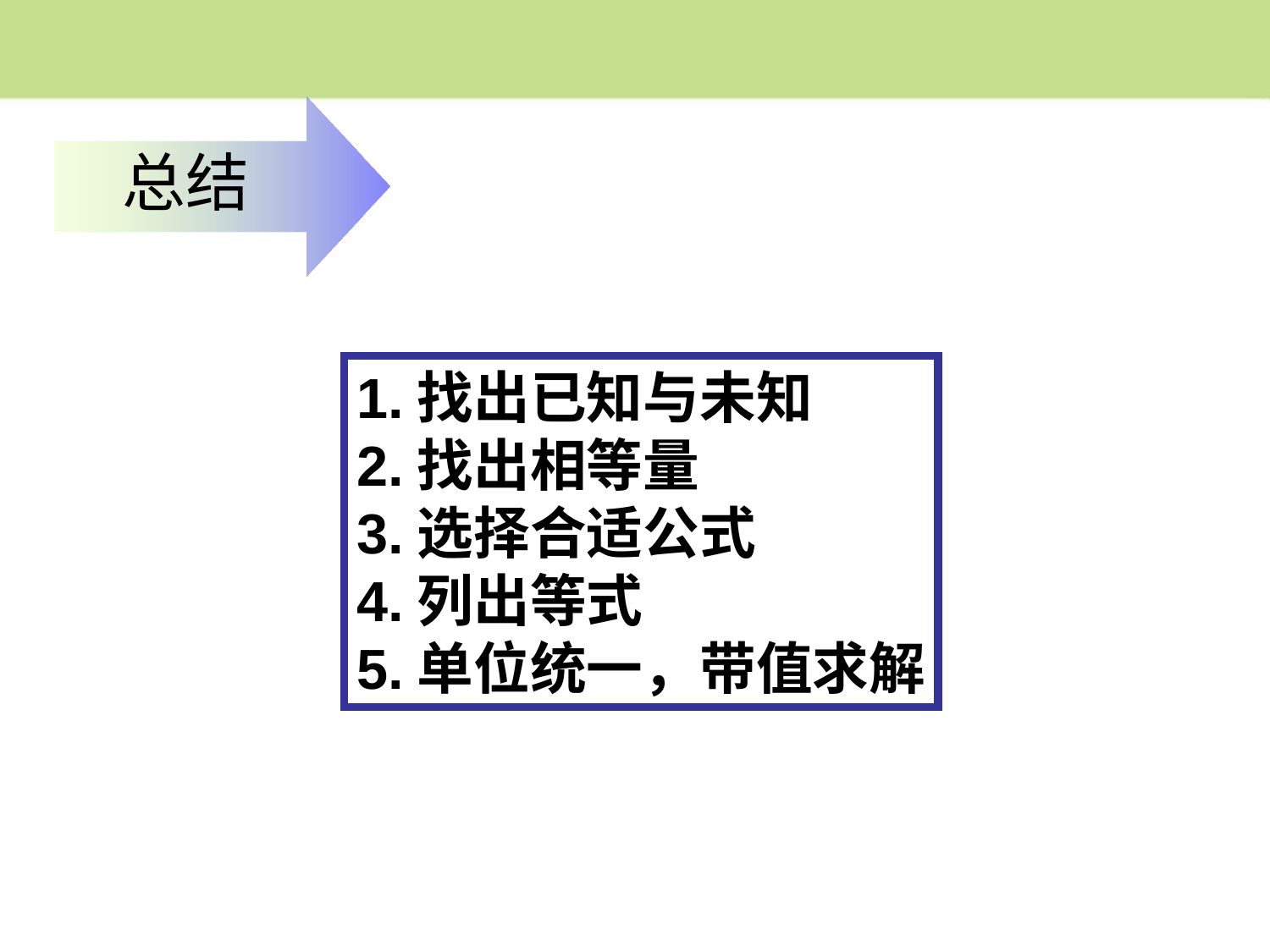

总结
1.找出已知与未知
2.找出相等量
3.选择合适公式
4.列出等式
5.单位统一，带值求解